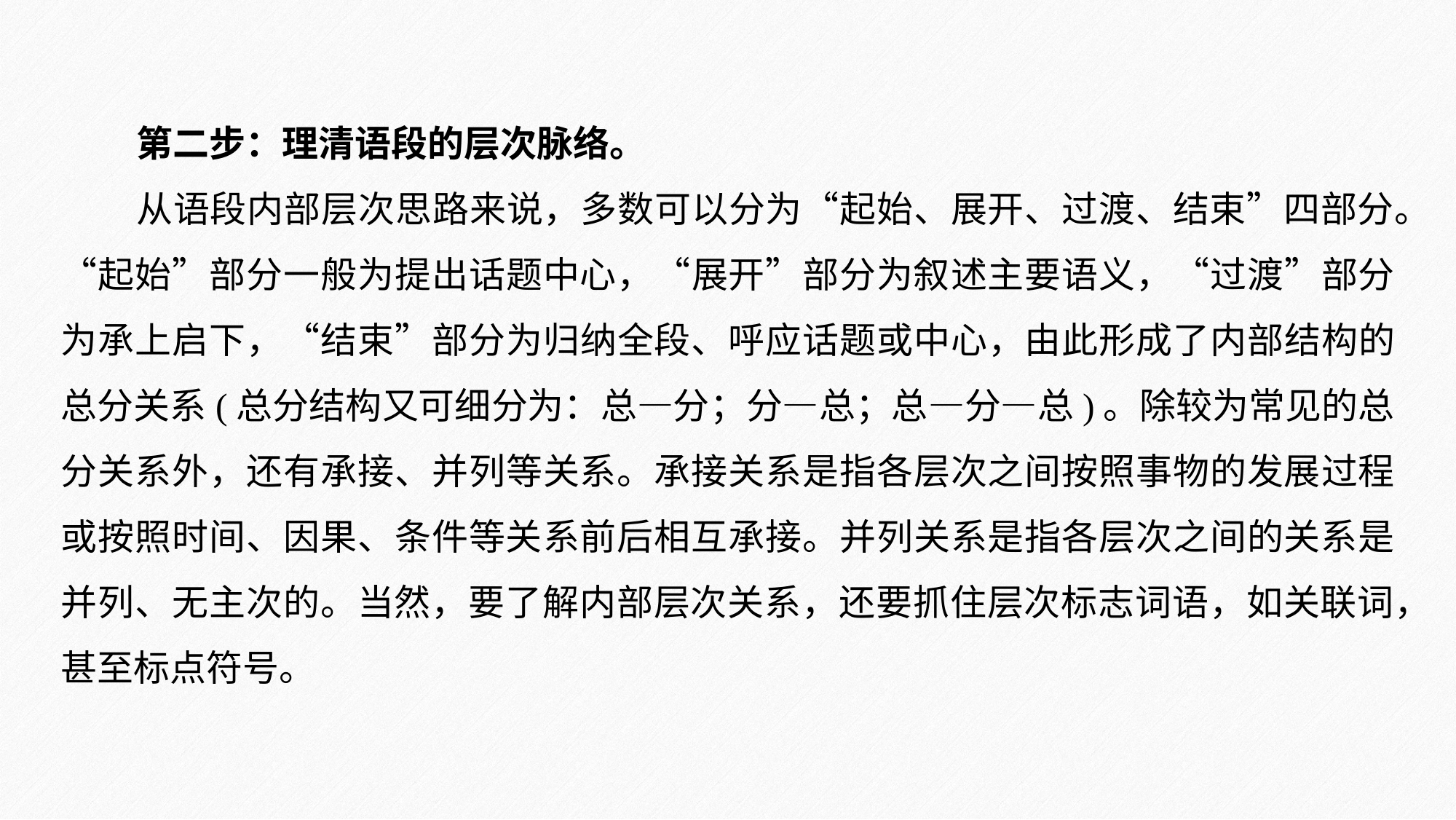

第二步：理清语段的层次脉络。
从语段内部层次思路来说，多数可以分为“起始、展开、过渡、结束”四部分。“起始”部分一般为提出话题中心，“展开”部分为叙述主要语义，“过渡”部分为承上启下，“结束”部分为归纳全段、呼应话题或中心，由此形成了内部结构的总分关系(总分结构又可细分为：总—分；分—总；总—分—总)。除较为常见的总分关系外，还有承接、并列等关系。承接关系是指各层次之间按照事物的发展过程或按照时间、因果、条件等关系前后相互承接。并列关系是指各层次之间的关系是并列、无主次的。当然，要了解内部层次关系，还要抓住层次标志词语，如关联词，甚至标点符号。